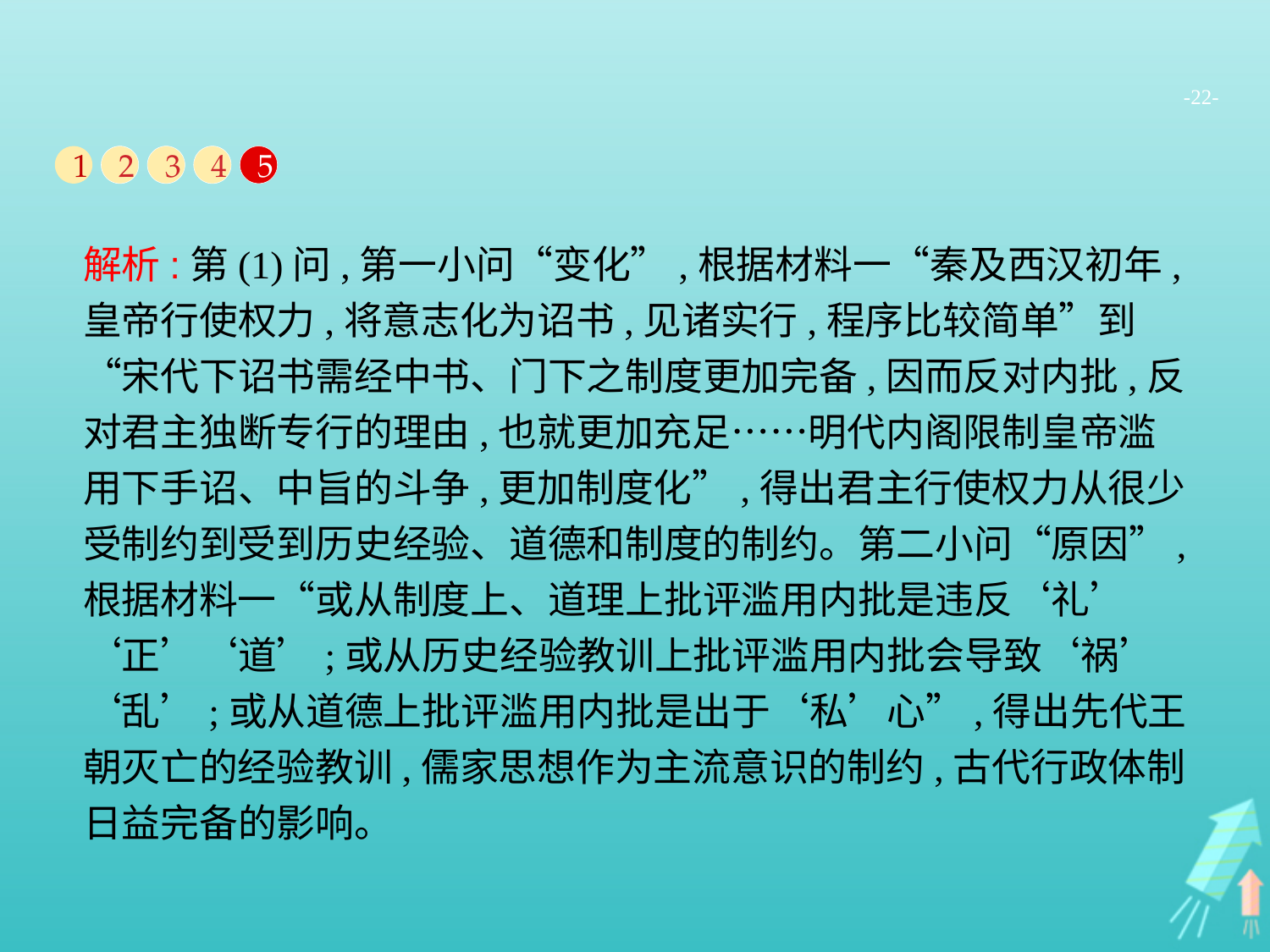

-22-
1
2
3
4
5
解析:第(1)问,第一小问“变化”,根据材料一“秦及西汉初年,皇帝行使权力,将意志化为诏书,见诸实行,程序比较简单”到“宋代下诏书需经中书、门下之制度更加完备,因而反对内批,反对君主独断专行的理由,也就更加充足……明代内阁限制皇帝滥用下手诏、中旨的斗争,更加制度化”,得出君主行使权力从很少受制约到受到历史经验、道德和制度的制约。第二小问“原因”,根据材料一“或从制度上、道理上批评滥用内批是违反‘礼’‘正’‘道’;或从历史经验教训上批评滥用内批会导致‘祸’‘乱’;或从道德上批评滥用内批是出于‘私’心”,得出先代王朝灭亡的经验教训,儒家思想作为主流意识的制约,古代行政体制日益完备的影响。